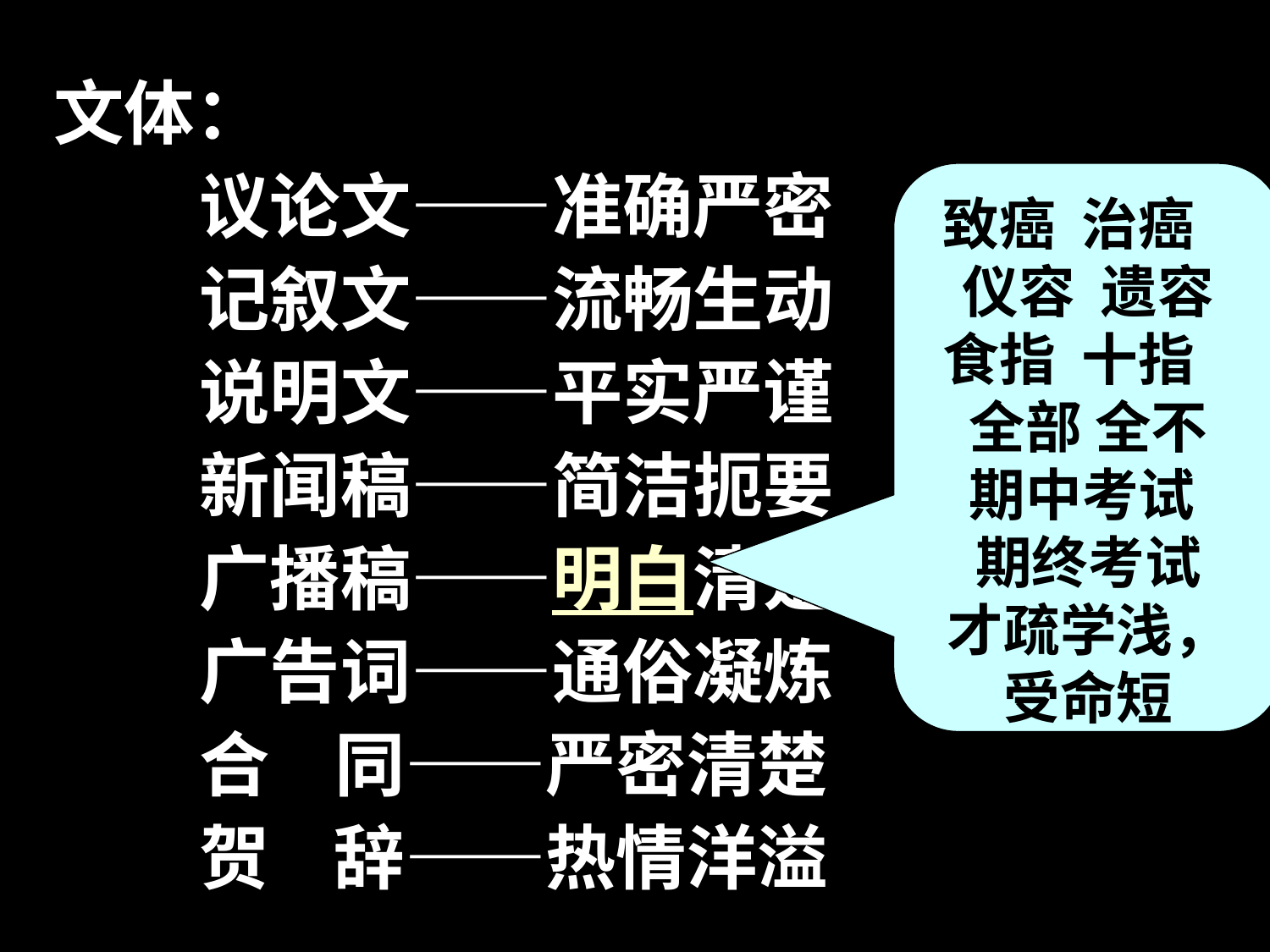

文体：
        议论文——准确严密
        记叙文——流畅生动
        说明文——平实严谨
        新闻稿——简洁扼要
        广播稿——明白清楚
        广告词——通俗凝炼
        合    同——严密清楚
        贺    辞——热情洋溢
致癌  治癌
仪容  遗容
食指  十指
全部 全不
期中考试
期终考试
才疏学浅，受命短